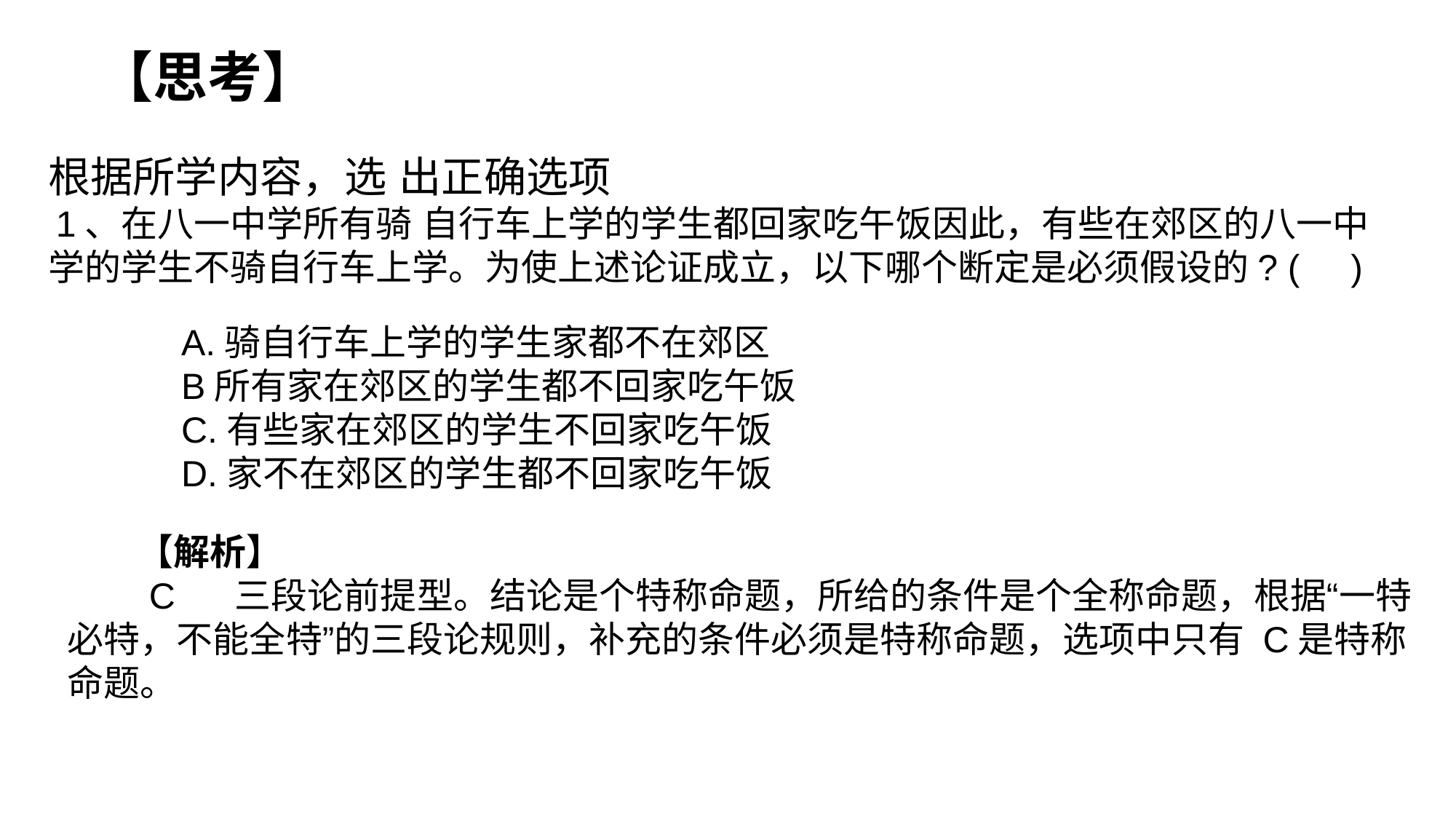

【思考】
根据所学内容，选 出正确选项
 1、在八一中学所有骑 自行车上学的学生都回家吃午饭因此，有些在郊区的八一中学的学生不骑自行车上学。为使上述论证成立，以下哪个断定是必须假设的? (     )
A.骑自行车上学的学生家都不在郊区
B所有家在郊区的学生都不回家吃午饭
C.有些家在郊区的学生不回家吃午饭
D.家不在郊区的学生都不回家吃午饭
      【解析】
        C     三段论前提型。结论是个特称命题，所给的条件是个全称命题，根据“一特必特，不能全特”的三段论规则，补充的条件必须是特称命题，选项中只有 C是特称命题。